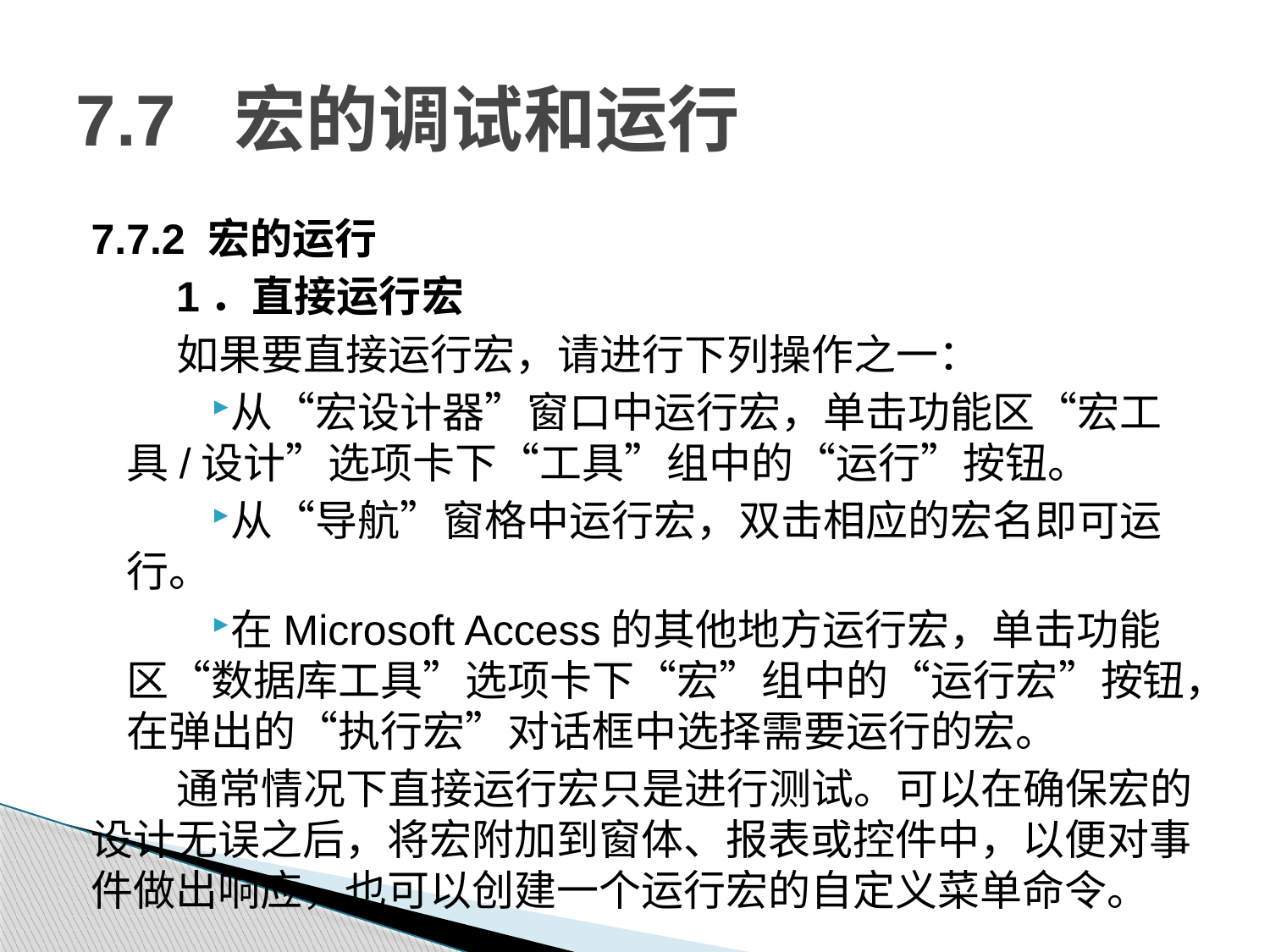

# 7.7  宏的调试和运行
7.7.2 宏的运行
1．直接运行宏
如果要直接运行宏，请进行下列操作之一：
从“宏设计器”窗口中运行宏，单击功能区“宏工具/设计”选项卡下“工具”组中的“运行”按钮。
从“导航”窗格中运行宏，双击相应的宏名即可运行。
在Microsoft Access的其他地方运行宏，单击功能区“数据库工具”选项卡下“宏”组中的“运行宏”按钮，在弹出的“执行宏”对话框中选择需要运行的宏。
通常情况下直接运行宏只是进行测试。可以在确保宏的设计无误之后，将宏附加到窗体、报表或控件中，以便对事件做出响应，也可以创建一个运行宏的自定义菜单命令。